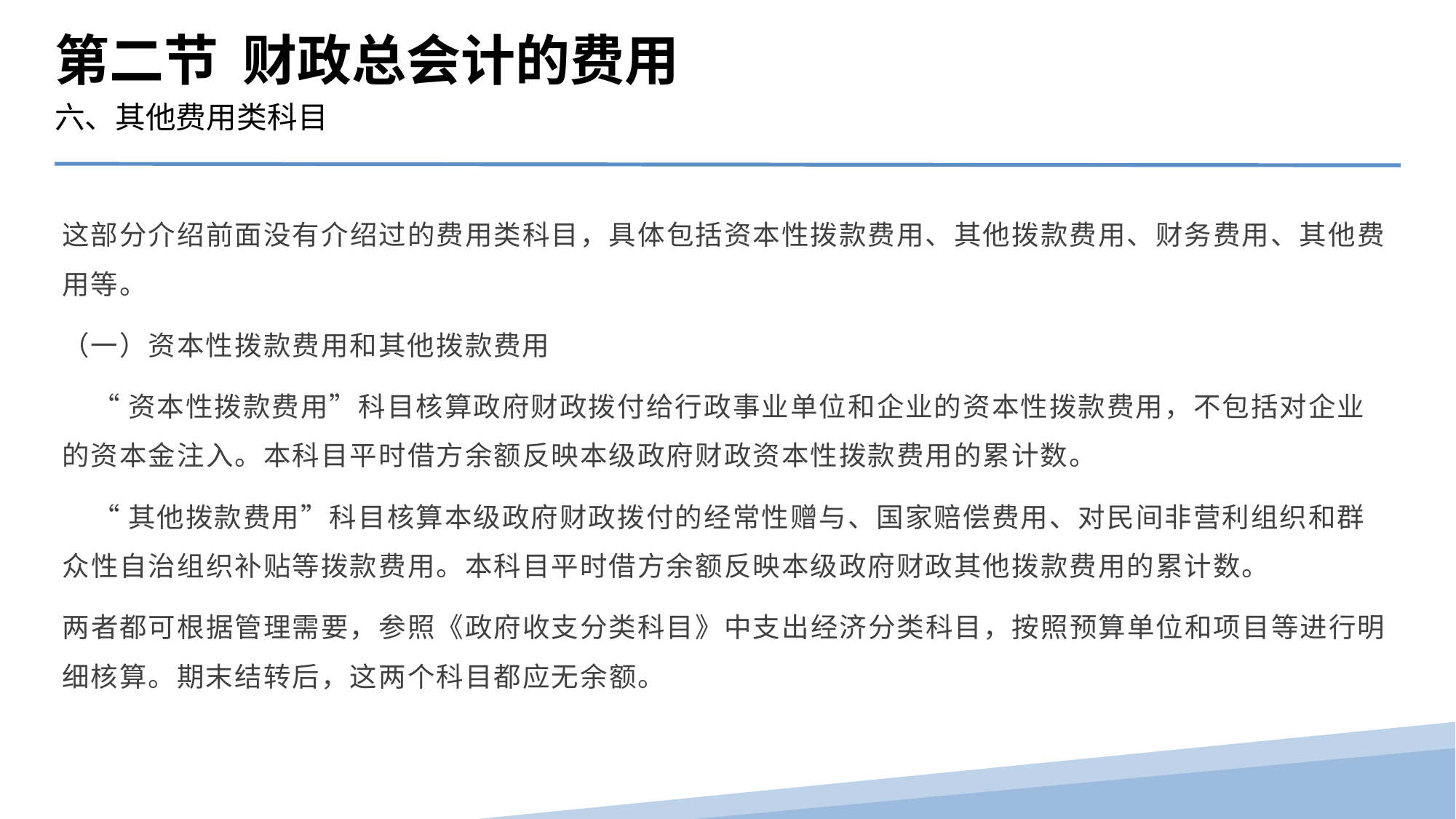

第二节  财政总会计的费用
六、其他费用类科目
这部分介绍前面没有介绍过的费用类科目，具体包括资本性拨款费用、其他拨款费用、财务费用、其他费用等。
（一）资本性拨款费用和其他拨款费用
    “资本性拨款费用”科目核算政府财政拨付给行政事业单位和企业的资本性拨款费用，不包括对企业的资本金注入。本科目平时借方余额反映本级政府财政资本性拨款费用的累计数。
    “其他拨款费用”科目核算本级政府财政拨付的经常性赠与、国家赔偿费用、对民间非营利组织和群众性自治组织补贴等拨款费用。本科目平时借方余额反映本级政府财政其他拨款费用的累计数。
两者都可根据管理需要，参照《政府收支分类科目》中支出经济分类科目，按照预算单位和项目等进行明细核算。期末结转后，这两个科目都应无余额。